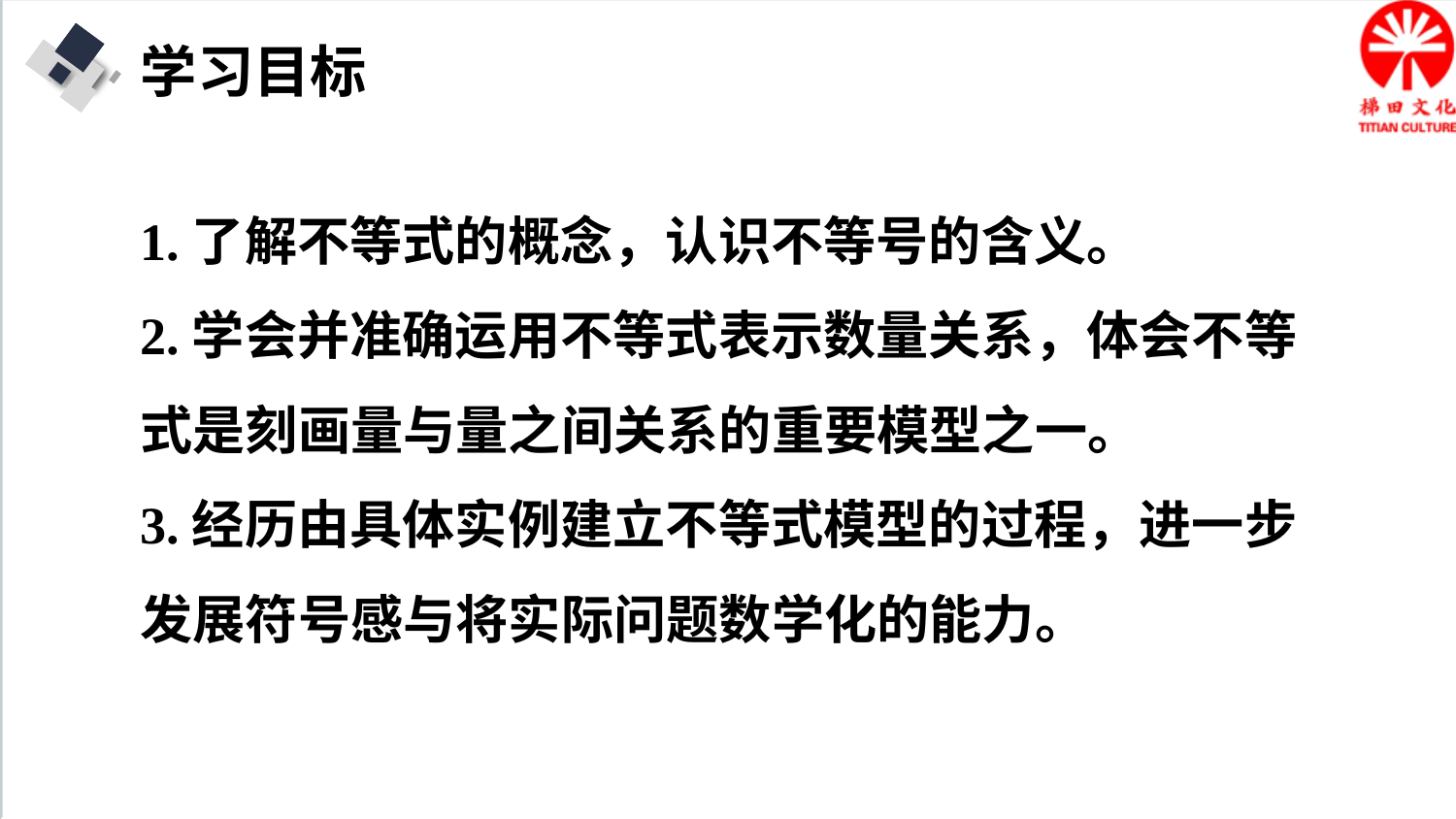

学习目标

1.了解不等式的概念，认识不等号的含义。
2.学会并准确运用不等式表示数量关系，体会不等式是刻画量与量之间关系的重要模型之一。
3.经历由具体实例建立不等式模型的过程，进一步发展符号感与将实际问题数学化的能力。